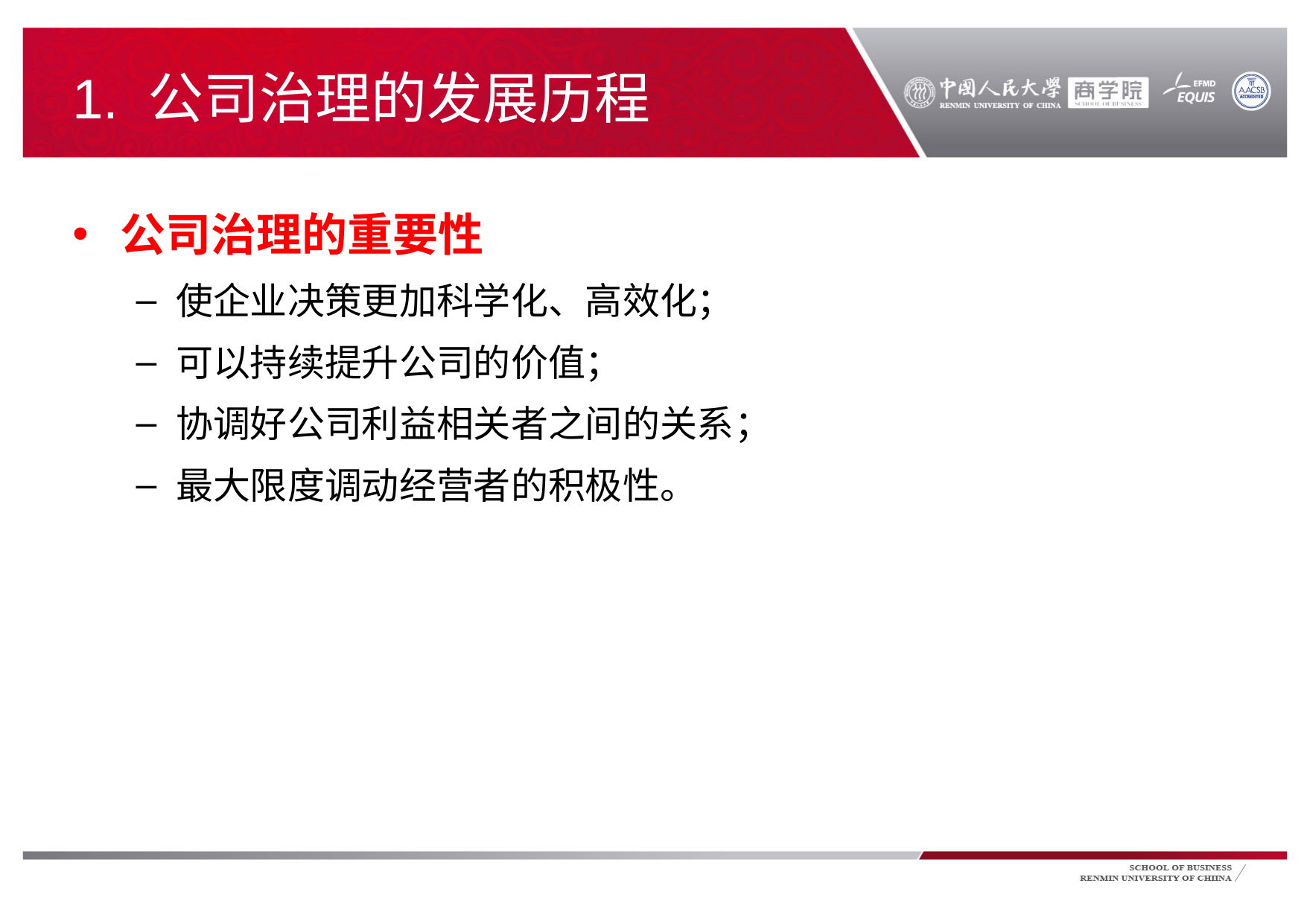

# 1. 公司治理的发展历程
公司治理的重要性
使企业决策更加科学化、高效化；
可以持续提升公司的价值；
协调好公司利益相关者之间的关系；
最大限度调动经营者的积极性。